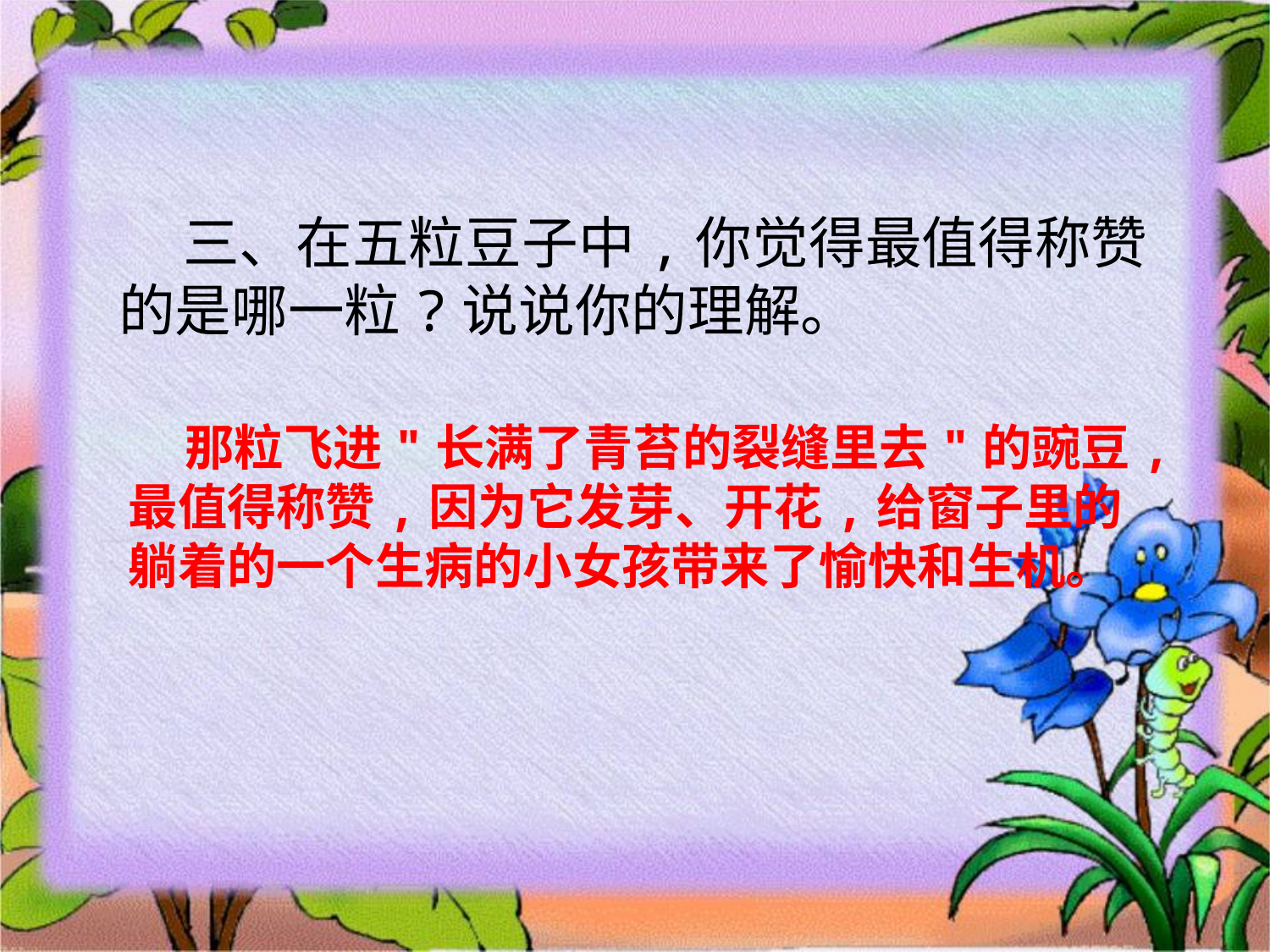

三、在五粒豆子中,你觉得最值得称赞的是哪一粒?说说你的理解。
    那粒飞进"长满了青苔的裂缝里去"的豌豆,最值得称赞,因为它发芽、开花,给窗子里的躺着的一个生病的小女孩带来了愉快和生机。